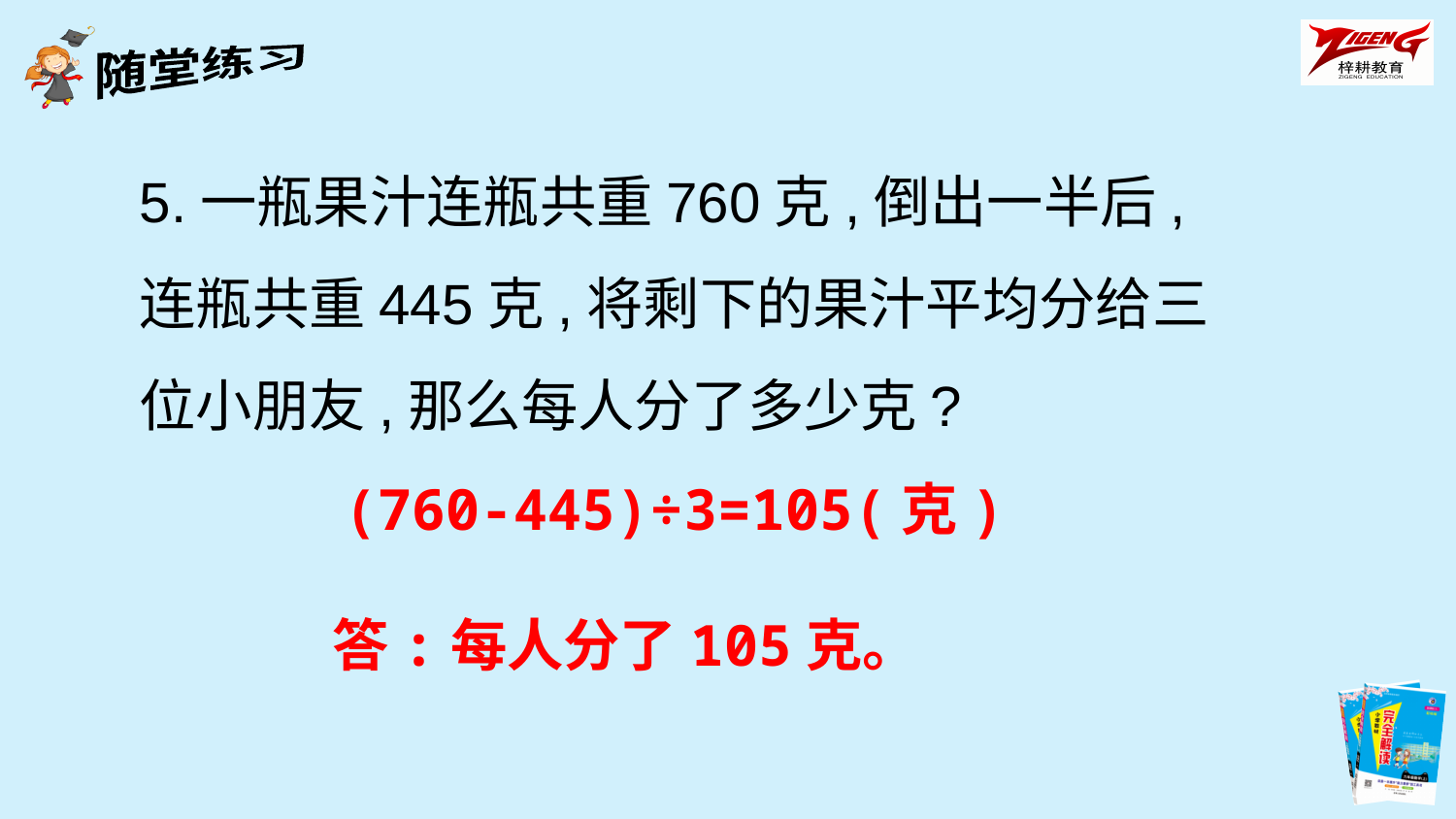

5.一瓶果汁连瓶共重760克,倒出一半后,连瓶共重445克,将剩下的果汁平均分给三位小朋友,那么每人分了多少克?
(760-445)÷3=105(克)
答:每人分了105克。